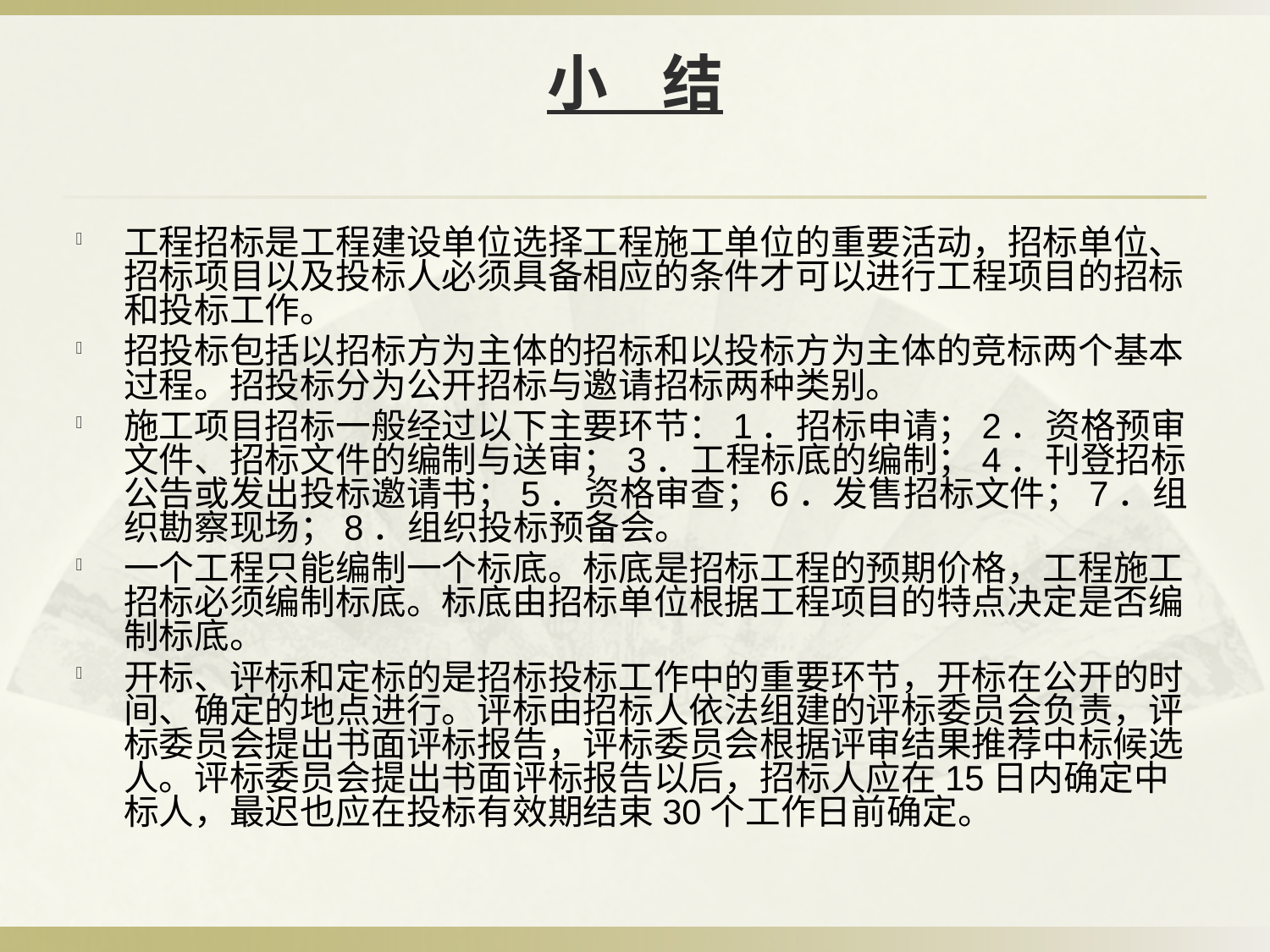

# 小    结
工程招标是工程建设单位选择工程施工单位的重要活动，招标单位、招标项目以及投标人必须具备相应的条件才可以进行工程项目的招标和投标工作。
招投标包括以招标方为主体的招标和以投标方为主体的竞标两个基本过程。招投标分为公开招标与邀请招标两种类别。
施工项目招标一般经过以下主要环节：1．招标申请；2．资格预审文件、招标文件的编制与送审；3．工程标底的编制；4．刊登招标公告或发出投标邀请书；5．资格审查；6．发售招标文件；7．组织勘察现场；8．组织投标预备会。
一个工程只能编制一个标底。标底是招标工程的预期价格，工程施工招标必须编制标底。标底由招标单位根据工程项目的特点决定是否编制标底。
开标、评标和定标的是招标投标工作中的重要环节，开标在公开的时间、确定的地点进行。评标由招标人依法组建的评标委员会负责，评标委员会提出书面评标报告，评标委员会根据评审结果推荐中标候选人。评标委员会提出书面评标报告以后，招标人应在15日内确定中标人，最迟也应在投标有效期结束30个工作日前确定。